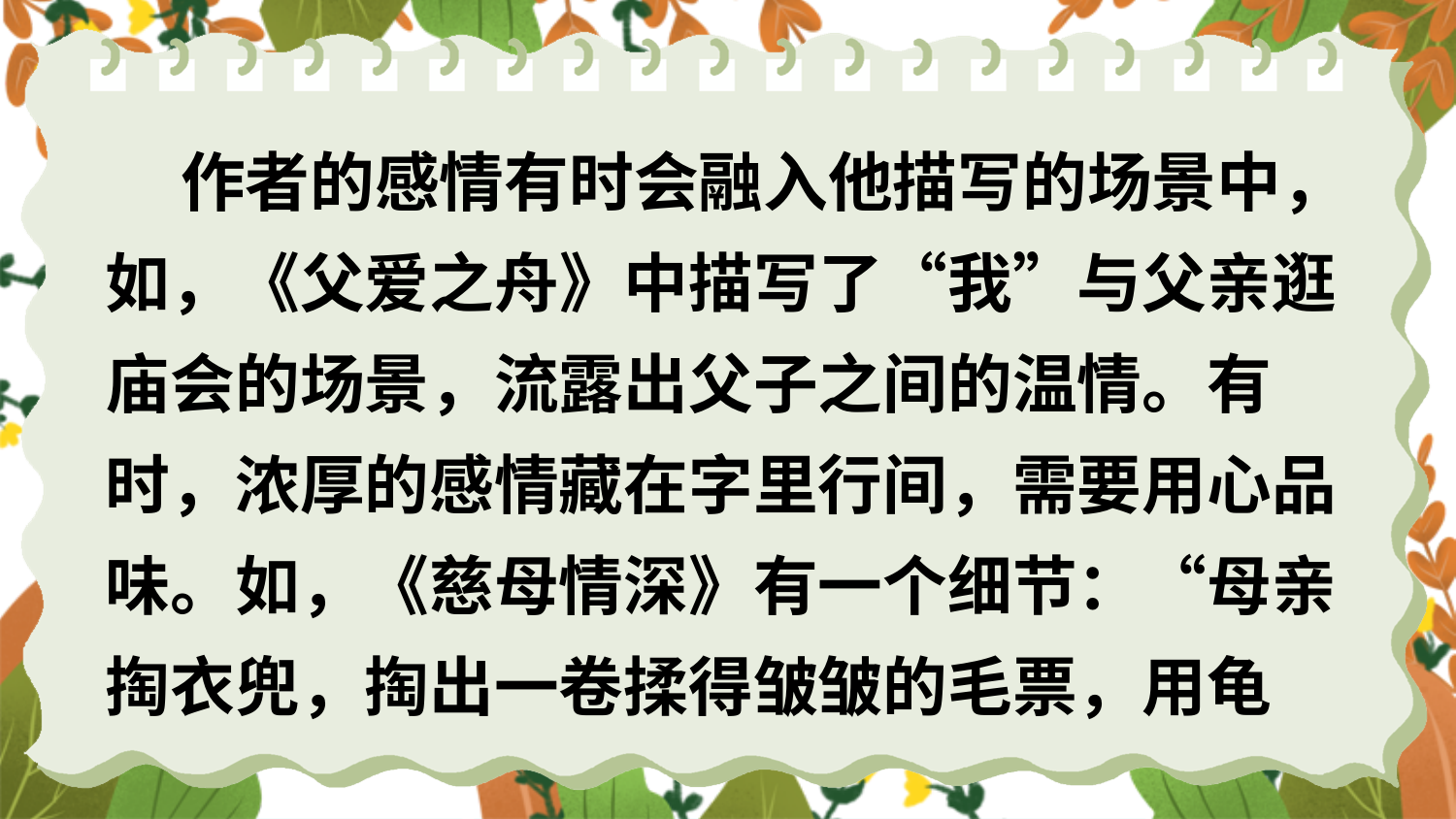

作者的感情有时会融入他描写的场景中，如，《父爱之舟》中描写了“我”与父亲逛庙会的场景，流露出父子之间的温情。有时，浓厚的感情藏在字里行间，需要用心品味。如，《慈母情深》有一个细节：“母亲掏衣兜，掏出一卷揉得皱皱的毛票，用龟